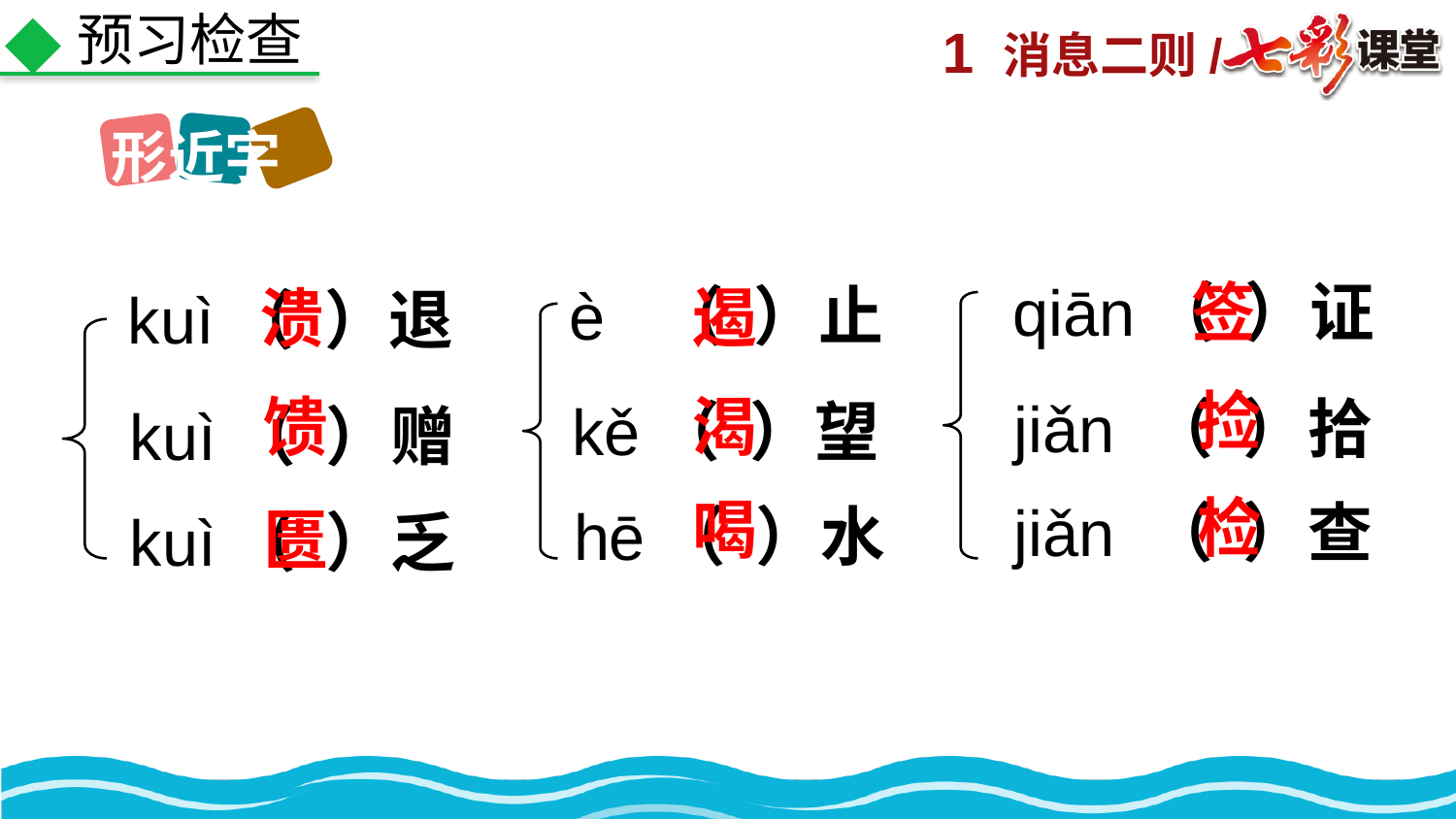

预习检查

形近字

签
qiān（  ）证
è （  ）止
溃
遏
kuì（  ）退

捡
馈
渴
jiǎn （  ）拾
kě（  ）望
kuì（  ）赠
检
喝
jiǎn （  ）查
hē（  ）水
匮
kuì（  ）乏